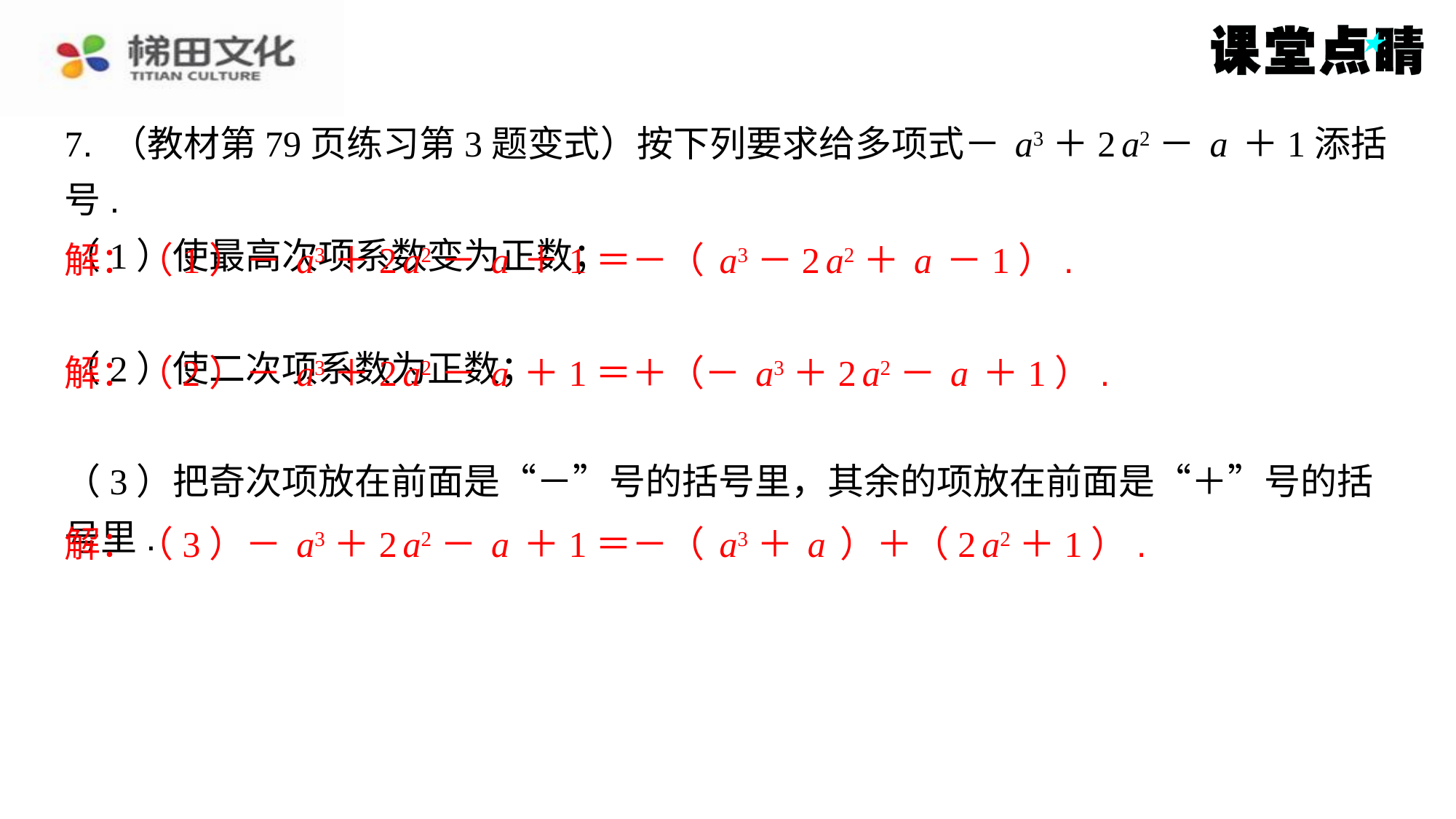

7. （教材第79页练习第3题变式）按下列要求给多项式－a3＋2a2－a＋1添括号.
（1）使最高次项系数变为正数；
解：（1）－a3＋2a2－a＋1＝－（a3－2a2＋a－1）.
（2）使二次项系数为正数；
解：（2）－a3＋2a2－a＋1＝＋（－a3＋2a2－a＋1）.
（3）把奇次项放在前面是“－”号的括号里，其余的项放在前面是“＋”号的括
号里.
解：（3）－a3＋2a2－a＋1＝－（a3＋a）＋（2a2＋1）.
解：（1）－a3＋2a2－a＋1＝－（a3－2a2＋a－1）.
解：（2）－a3＋2a2－a＋1＝＋（－a3＋2a2－a＋1）.
解：（3）－a3＋2a2－a＋1＝－（a3＋a）＋（2a2＋1）.